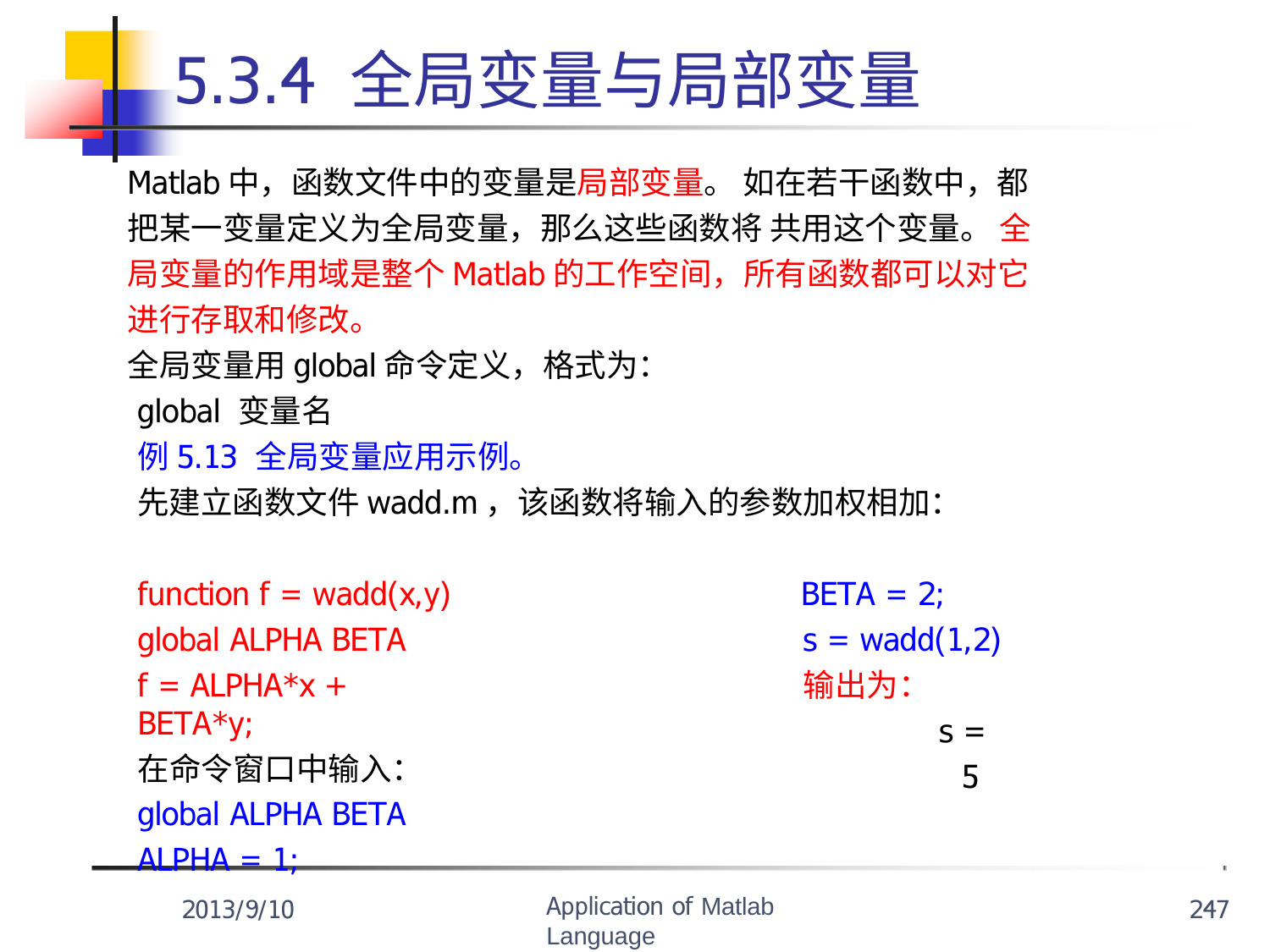

# 5.3.4 全局变量与局部变量
Matlab中，函数文件中的变量是局部变量。 如在若干函数中，都把某一变量定义为全局变量，那么这些函数将 共用这个变量。 全局变量的作用域是整个Matlab的工作空间，所有函数都可以对它 进行存取和修改。
全局变量用global命令定义，格式为：
global 变量名
例5.13 全局变量应用示例。
先建立函数文件wadd.m，该函数将输入的参数加权相加：
function f = wadd(x,y) global ALPHA BETA
f = ALPHA*x + BETA*y;
在命令窗口中输入： global ALPHA BETA ALPHA = 1;
BETA = 2;
s = wadd(1,2)
输出为：
s = 5
Application of Matlab Language
2013/9/10
247